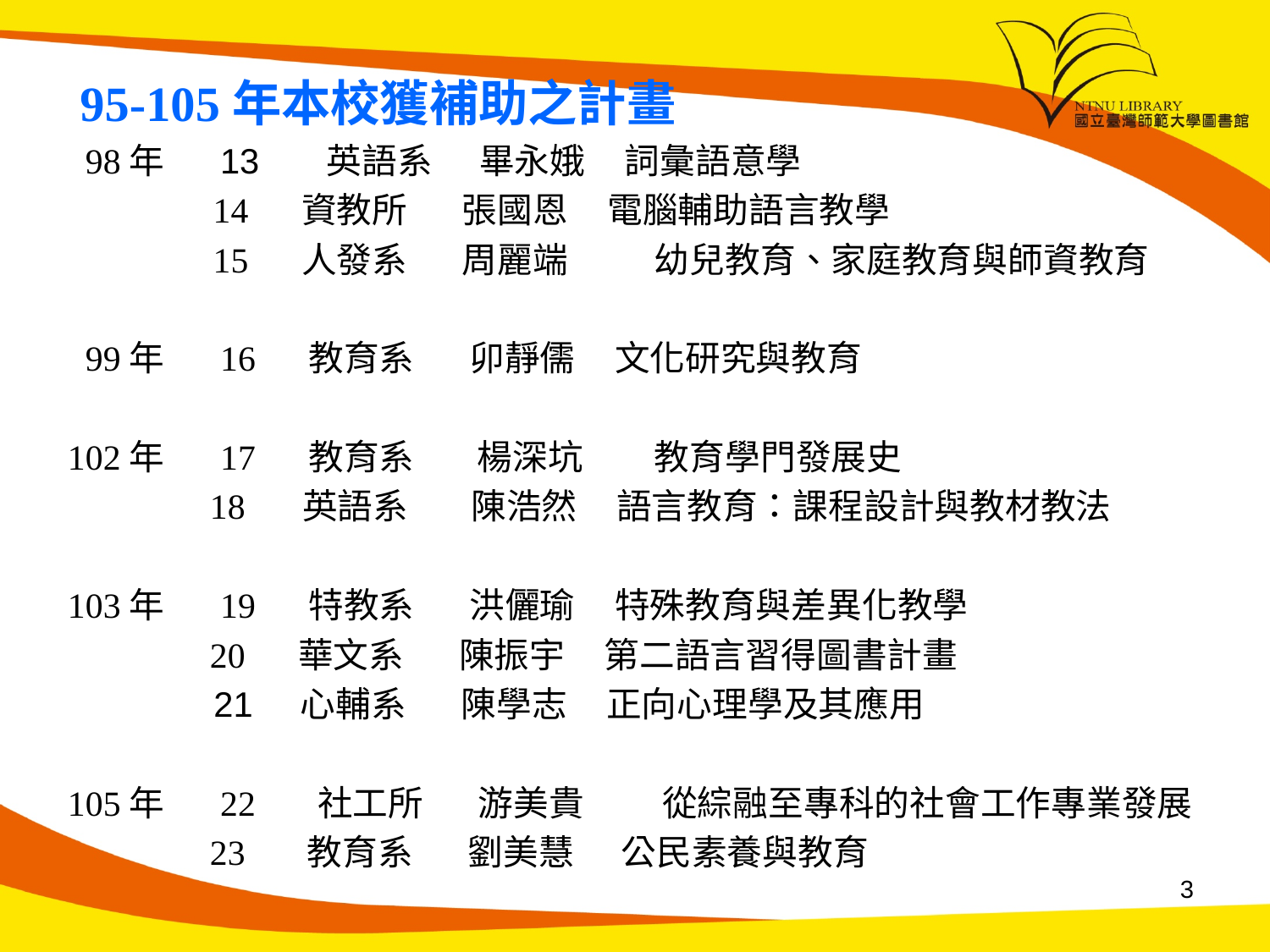

#
 95-105年本校獲補助之計畫
  98年      13      英語系      畢永娥     詞彙語意學
	           14     資教所       張國恩     電腦輔助語言教學
	           15     人發系       周麗端	    幼兒教育、家庭教育與師資教育

  99年      16     教育系       卯靜儒     文化研究與教育

102年      17     教育系        楊深坑	    教育學門發展史
                18     英語系        陳浩然     語言教育：課程設計與教材教法

103年      19     特教系       洪儷瑜     特殊教育與差異化教學
                20     華文系       陳振宇     第二語言習得圖書計畫
               21    心輔系       陳學志     正向心理學及其應用

105年      22      社工所       游美貴	     從綜融至專科的社會工作專業發展
                23      教育系       劉美慧      公民素養與教育

3